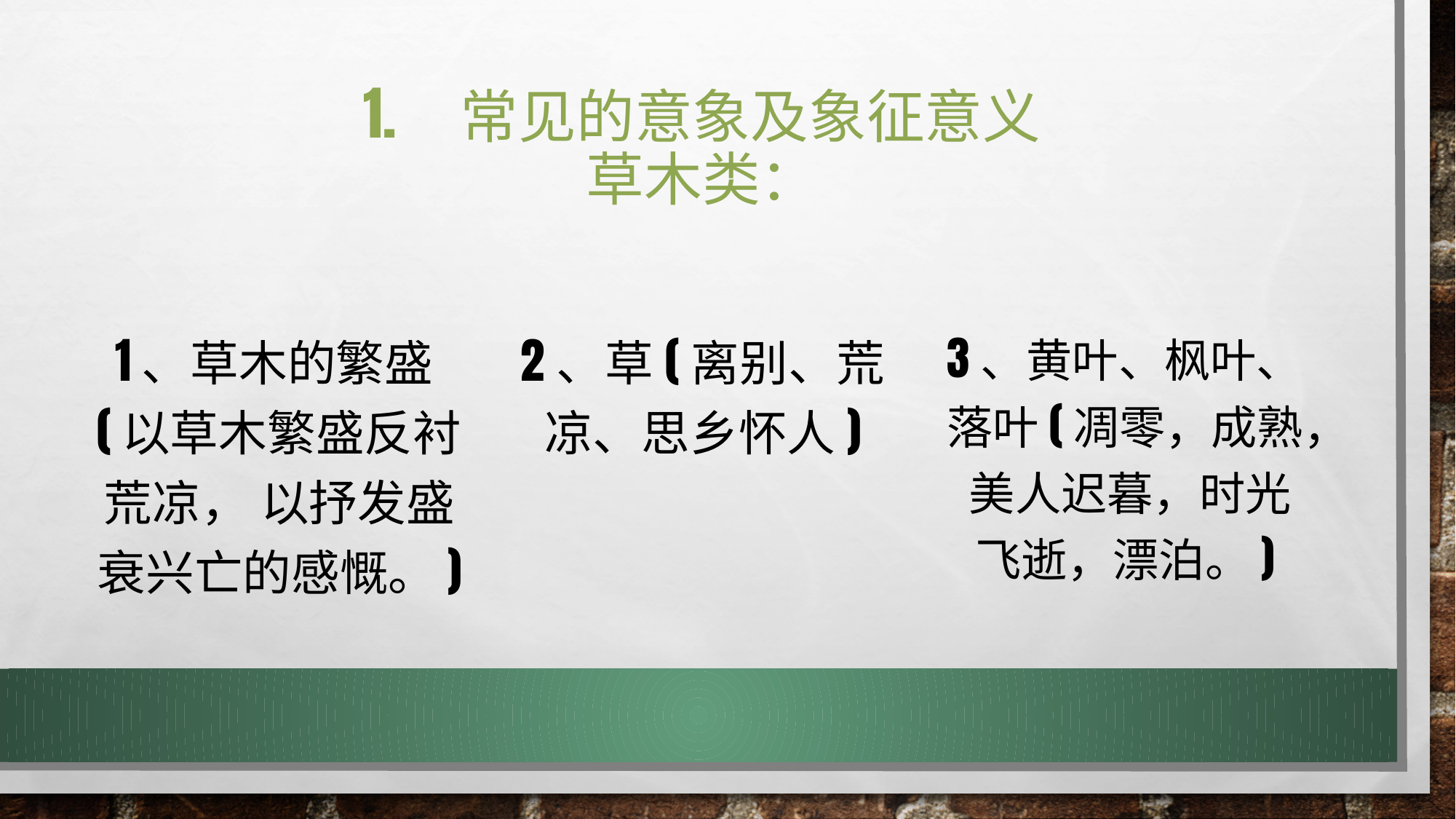

# 1.    常见的意象及象征意义 草木类：
1、草木的繁盛(以草木繁盛反衬荒凉， 以抒发盛衰兴亡的感慨。)
2、草(离别、荒凉、思乡怀人)
3、黄叶、枫叶、落叶(凋零，成熟， 美人迟暮，时光飞逝，漂泊。)